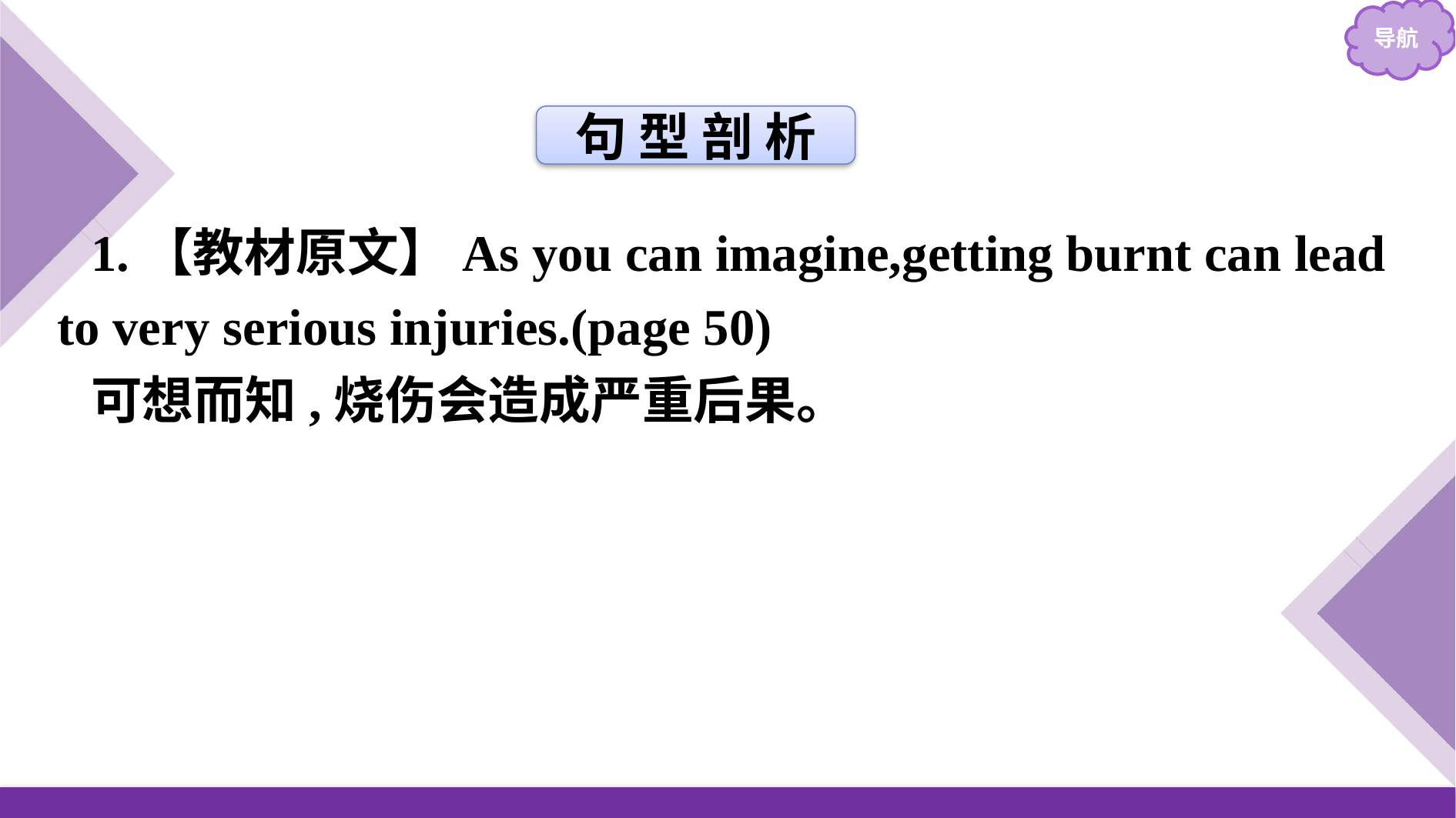

句 型 剖 析
1.【教材原文】As you can imagine,getting burnt can lead to very serious injuries.(page 50)
可想而知,烧伤会造成严重后果。